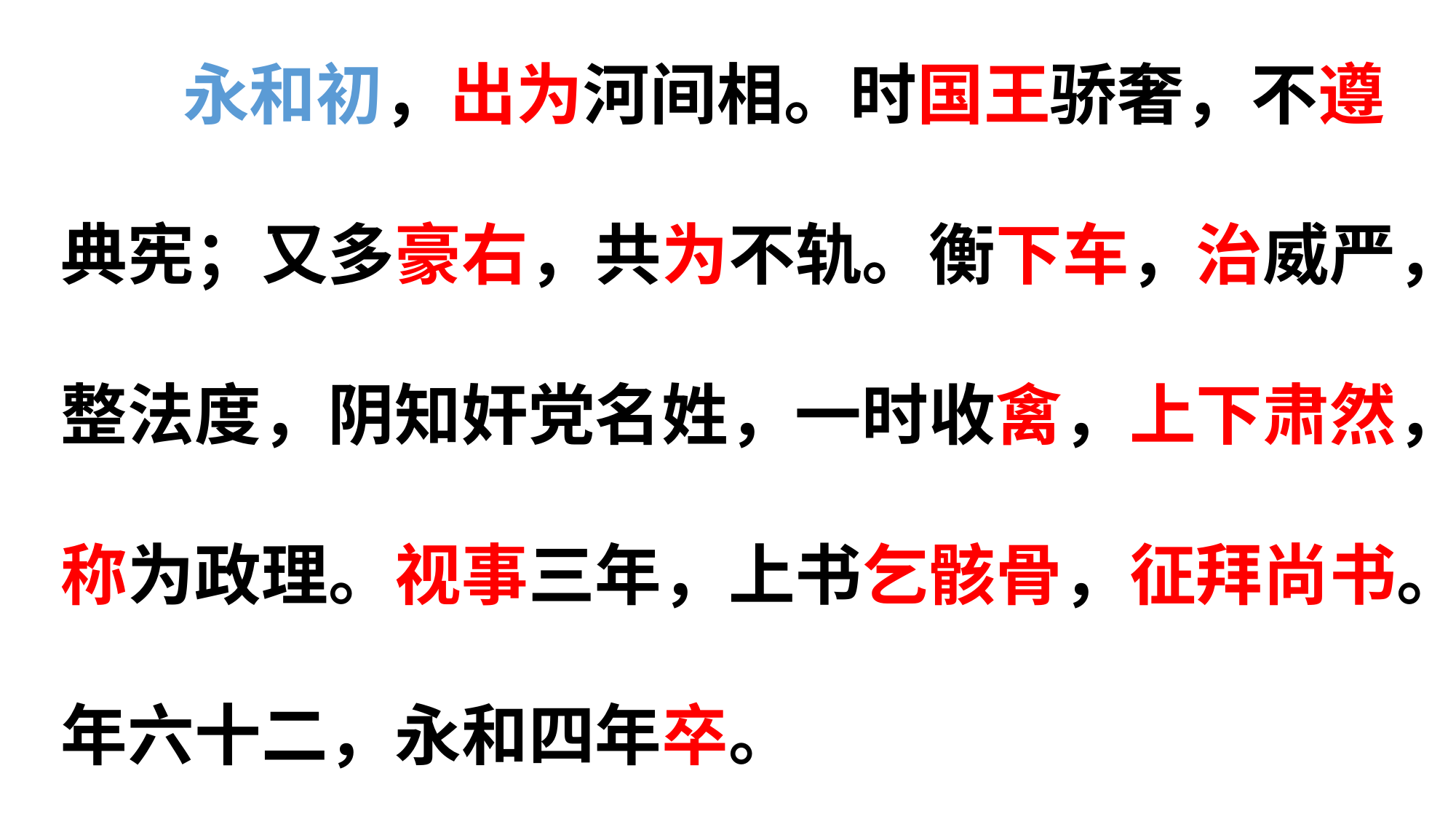

永和初，出为河间相。时国王骄奢，不遵

典宪；又多豪右，共为不轨。衡下车，治威严，

整法度，阴知奸党名姓，一时收禽，上下肃然，

称为政理。视事三年，上书乞骸骨，征拜尚书。

年六十二，永和四年卒。